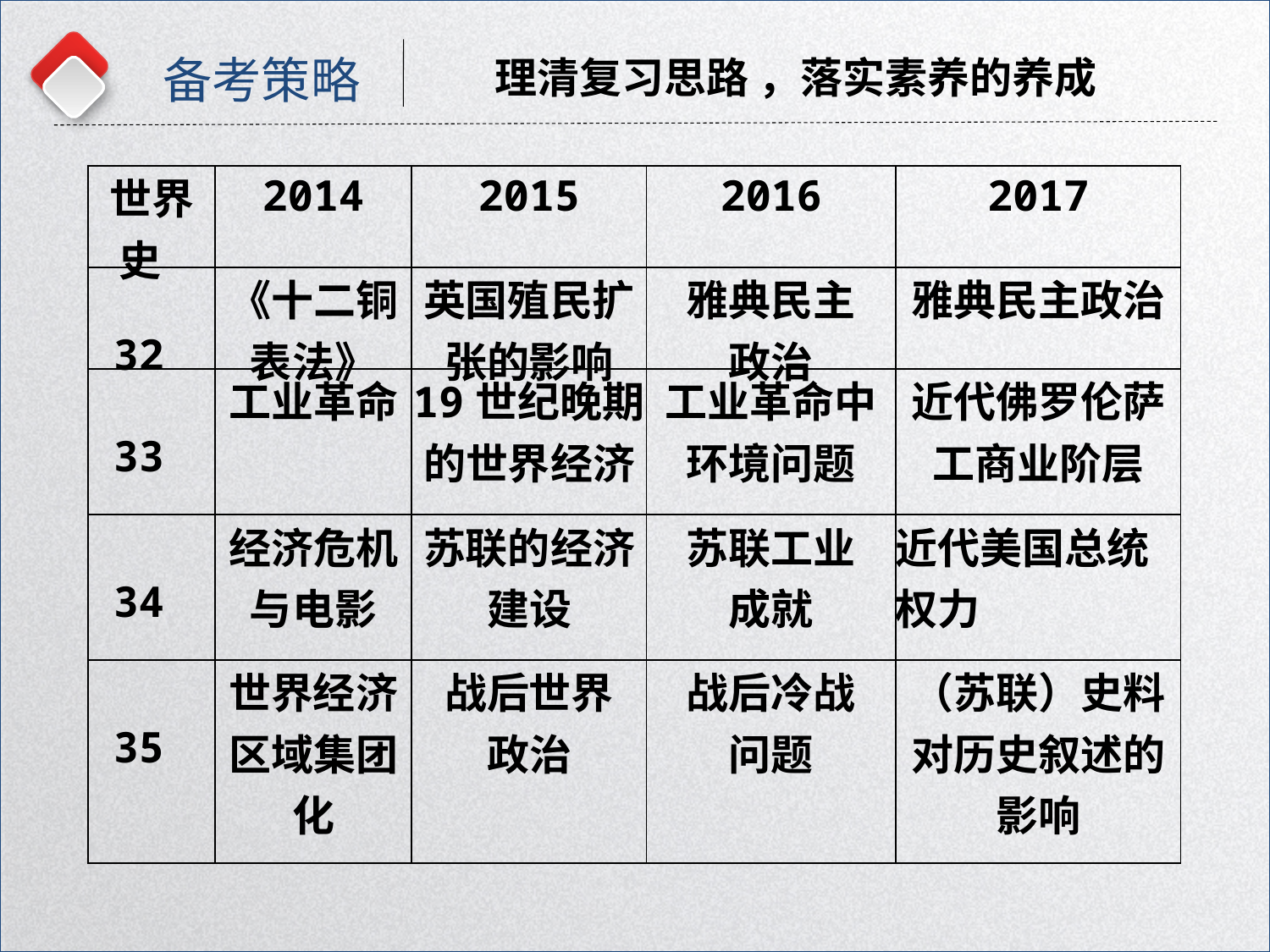

备考策略
理清复习思路 ，落实素养的养成

| 世界 史 | 2014 | 2015 | 2016 | 2017 |
| --- | --- | --- | --- | --- |
| 32 | 《十二铜 表法》 | 英国殖民扩张的影响 | 雅典民主 政治 | 雅典民主政治 |
| 33 | 工业革命 | 19世纪晚期的世界经济 | 工业革命中环境问题 | 近代佛罗伦萨工商业阶层 |
| 34 | 经济危机与电影 | 苏联的经济 建设 | 苏联工业 成就 | 近代美国总统权力 |
| 35 | 世界经济区域集团化 | 战后世界 政治 | 战后冷战 问题 | （苏联）史料对历史叙述的影响 |